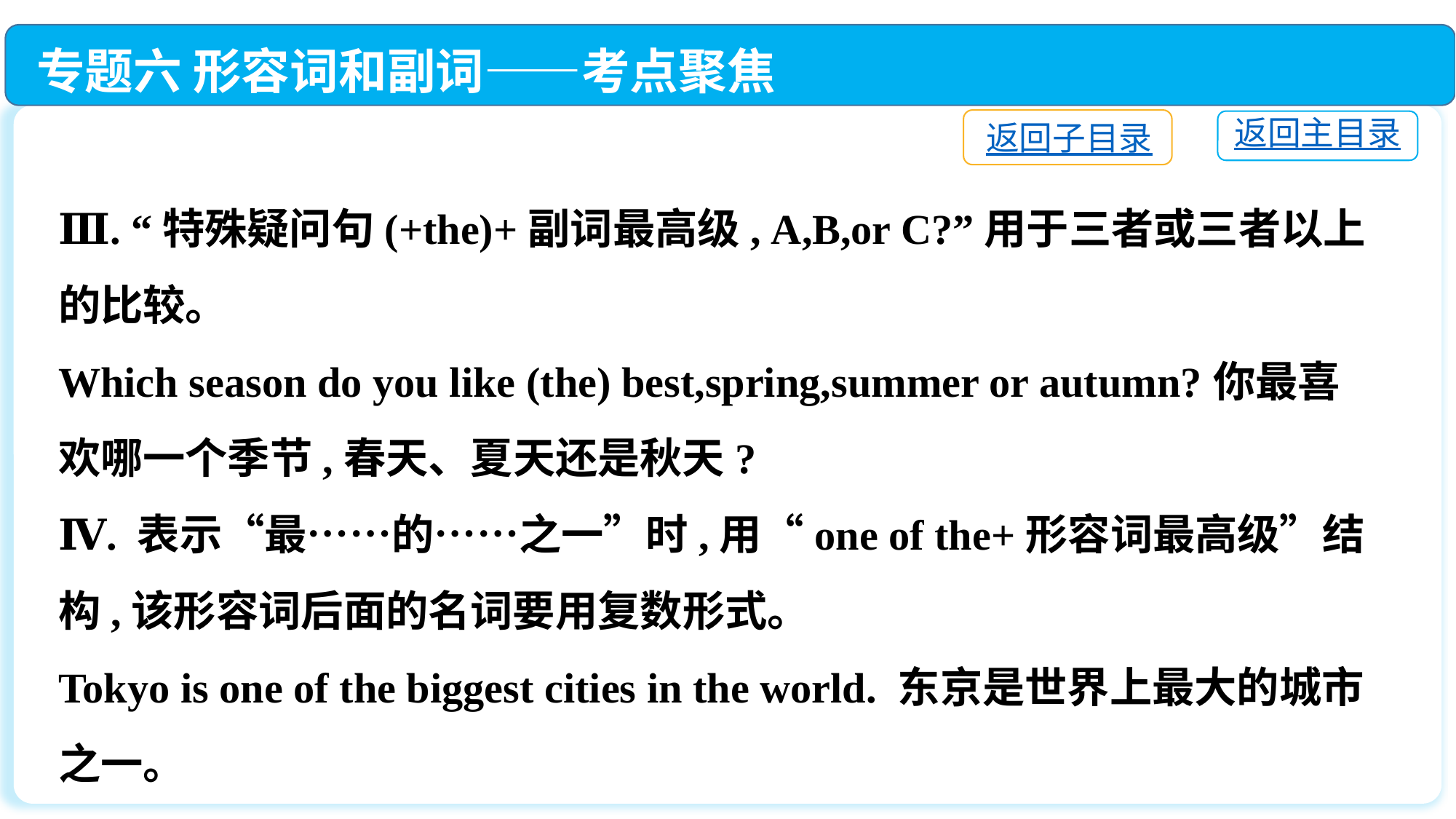

专题六 形容词和副词——考点聚焦

返回子目录
返回主目录
Ⅲ. “特殊疑问句(+the)+副词最高级, A,B,or C?”用于三者或三者以上的比较。
Which season do you like (the) best,spring,summer or autumn?你最喜欢哪一个季节,春天、夏天还是秋天?
Ⅳ. 表示“最……的……之一”时,用“one of the+形容词最高级”结构,该形容词后面的名词要用复数形式。
Tokyo is one of the biggest cities in the world. 东京是世界上最大的城市之一。